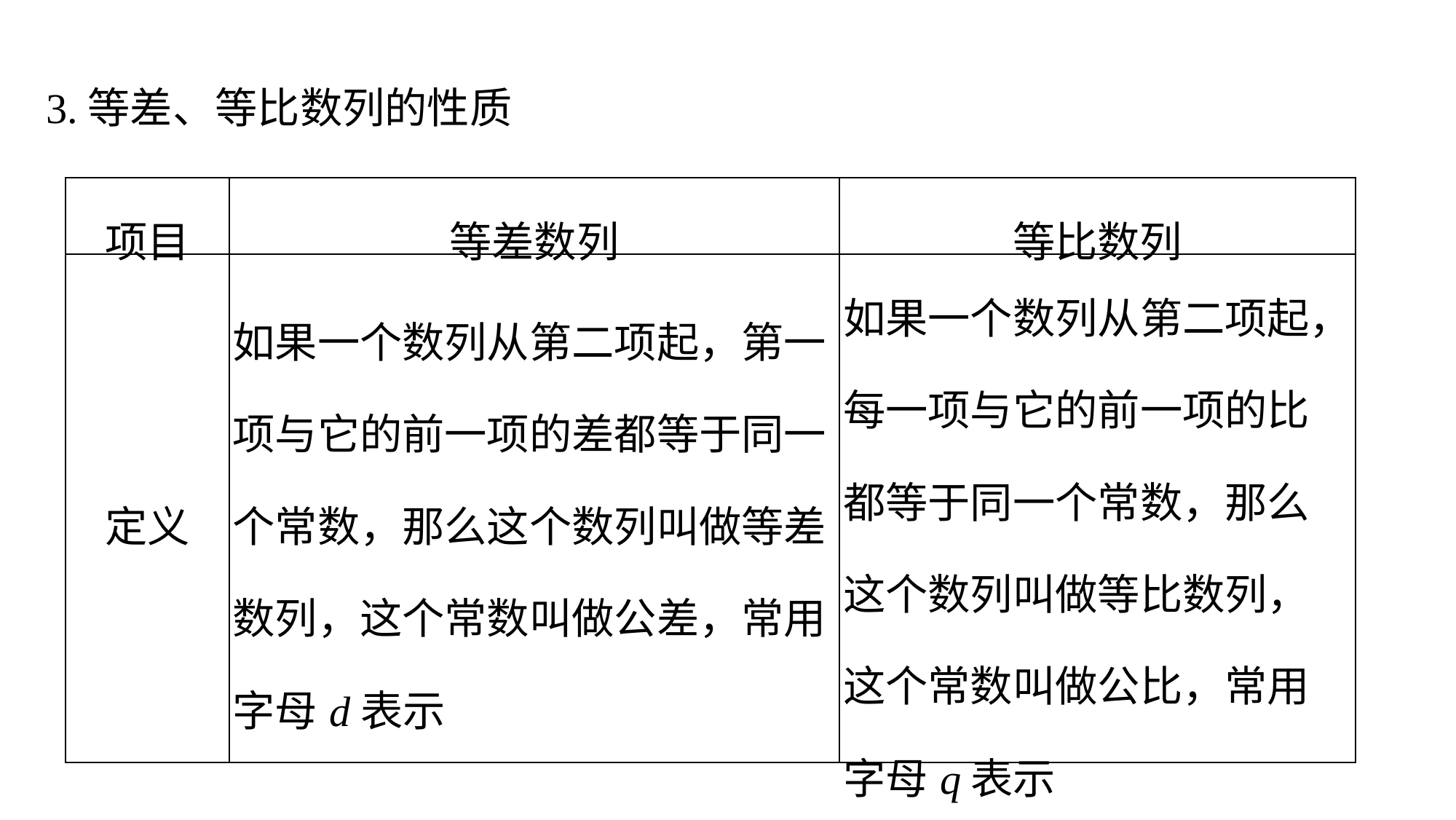

3.等差、等比数列的性质
| 项目 | 等差数列 | 等比数列 |
| --- | --- | --- |
| 定义 | 如果一个数列从第二项起，第一项与它的前一项的差都等于同一个常数，那么这个数列叫做等差数列，这个常数叫做公差，常用字母d表示 | 如果一个数列从第二项起，每一项与它的前一项的比都等于同一个常数，那么这个数列叫做等比数列，这个常数叫做公比，常用字母q表示 |